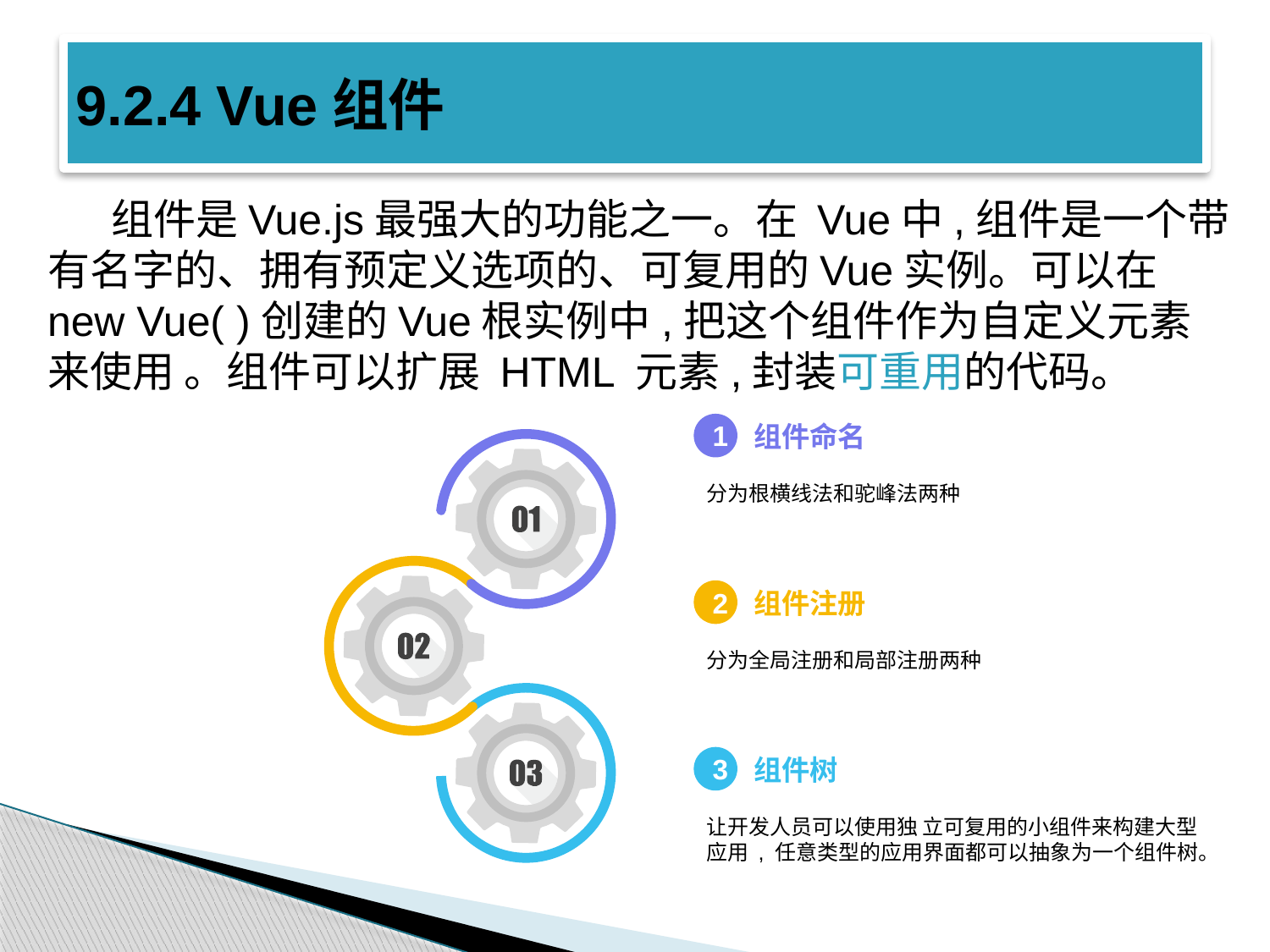

# 9.2.4 Vue组件
组件是Vue.js最强大的功能之一。在 Vue中,组件是一个带有名字的、拥有预定义选项的、可复用的Vue实例。可以在new Vue( )创建的Vue根实例中,把这个组件作为自定义元素来使用 。组件可以扩展 HTML 元素,封装可重用的代码。
1
组件命名

分为根横线法和驼峰法两种
2
组件注册
分为全局注册和局部注册两种
3
组件树
让开发人员可以使用独 立可复用的小组件来构建大型应用 , 任意类型的应用界面都可以抽象为一个组件树。